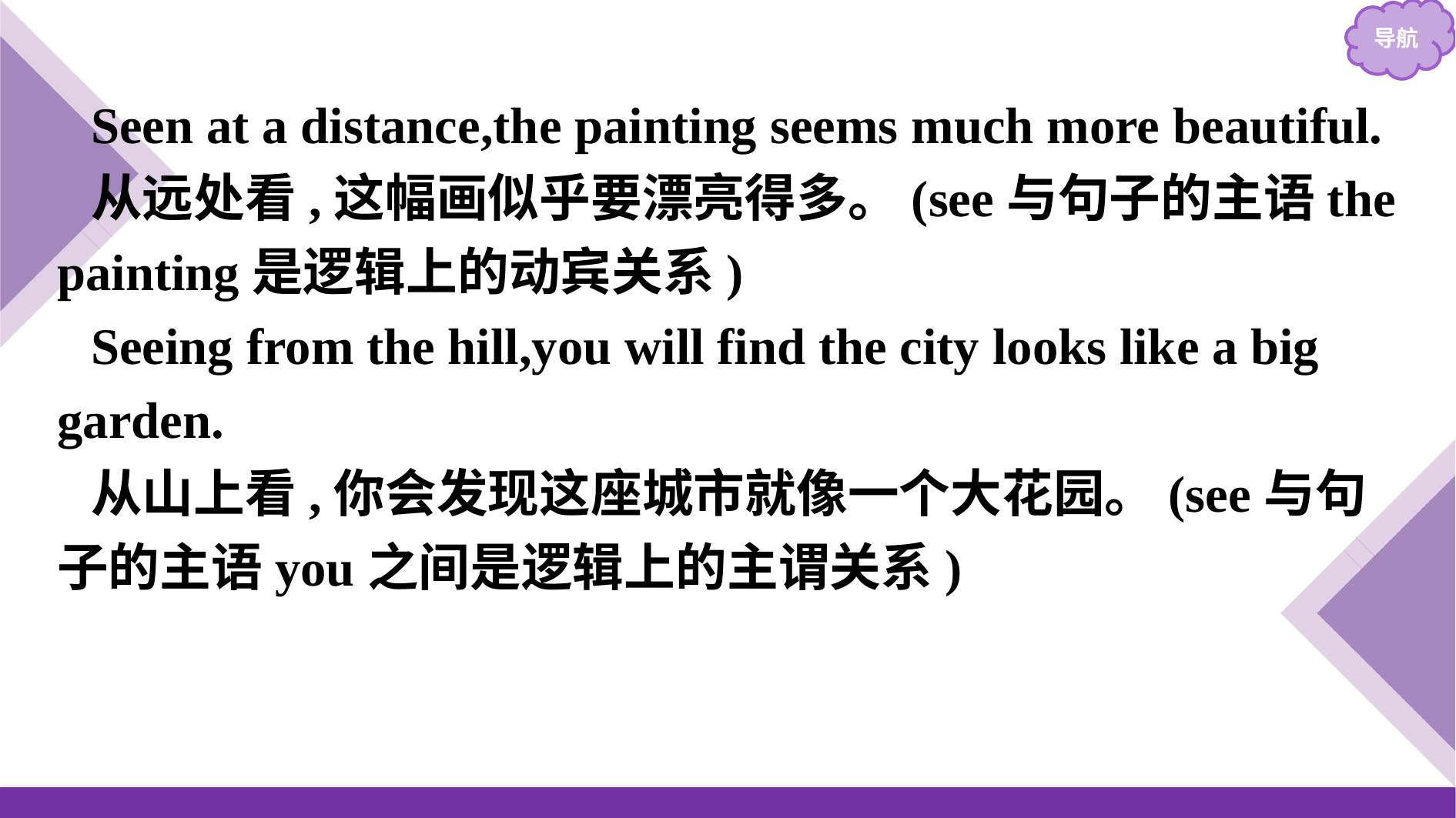

Seen at a distance,the painting seems much more beautiful.
从远处看,这幅画似乎要漂亮得多。(see与句子的主语the painting是逻辑上的动宾关系)
Seeing from the hill,you will find the city looks like a big garden.
从山上看,你会发现这座城市就像一个大花园。(see与句子的主语you之间是逻辑上的主谓关系)